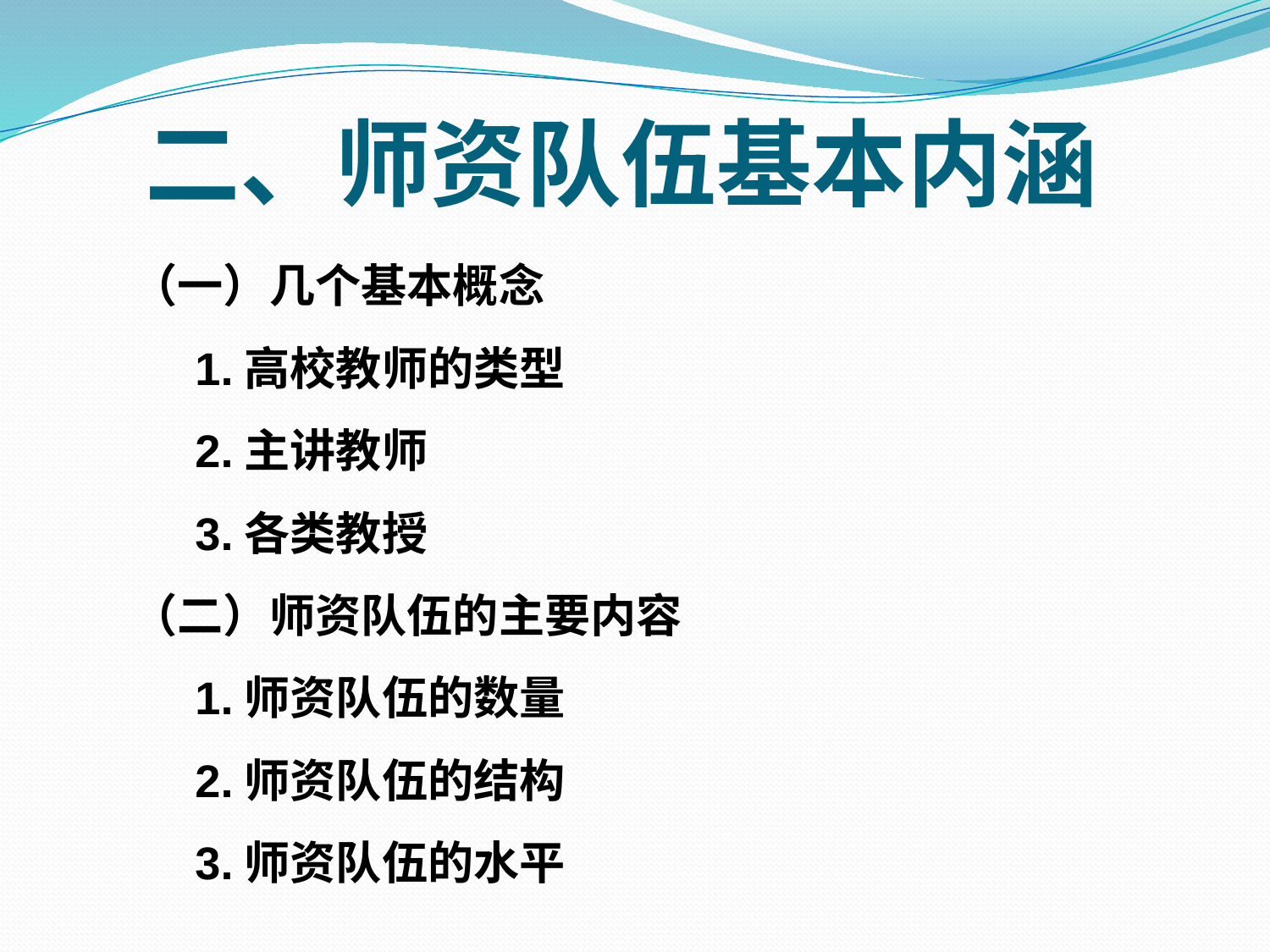

# 二、师资队伍基本内涵
（一）几个基本概念
     1.高校教师的类型
     2.主讲教师
     3.各类教授
（二）师资队伍的主要内容
     1.师资队伍的数量
     2.师资队伍的结构
     3.师资队伍的水平